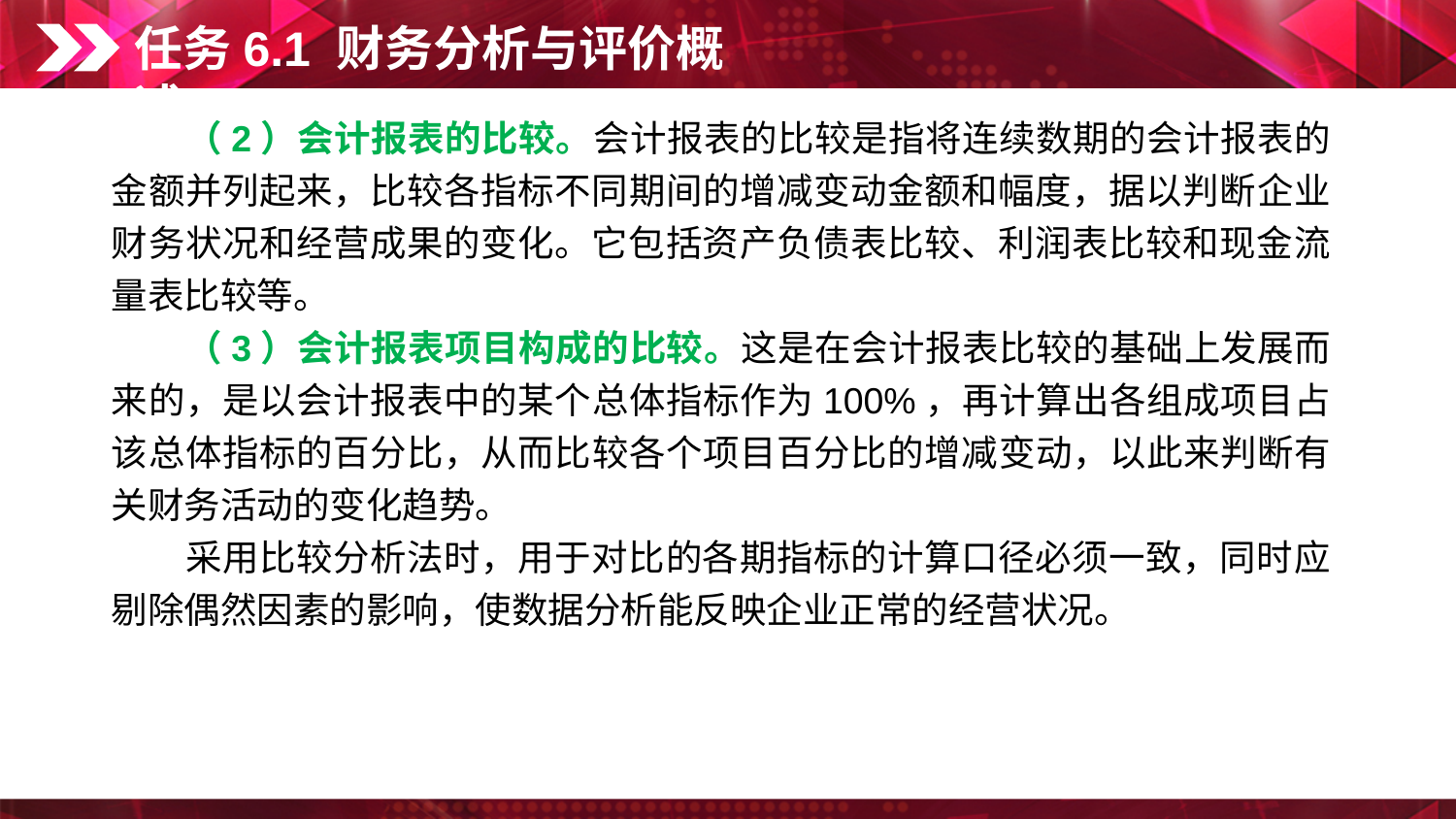

任务6.1 财务分析与评价概述

　　（2）会计报表的比较。会计报表的比较是指将连续数期的会计报表的金额并列起来，比较各指标不同期间的增减变动金额和幅度，据以判断企业财务状况和经营成果的变化。它包括资产负债表比较、利润表比较和现金流量表比较等。
　　（3）会计报表项目构成的比较。这是在会计报表比较的基础上发展而来的，是以会计报表中的某个总体指标作为100%，再计算出各组成项目占该总体指标的百分比，从而比较各个项目百分比的增减变动，以此来判断有关财务活动的变化趋势。
　　采用比较分析法时，用于对比的各期指标的计算口径必须一致，同时应剔除偶然因素的影响，使数据分析能反映企业正常的经营状况。